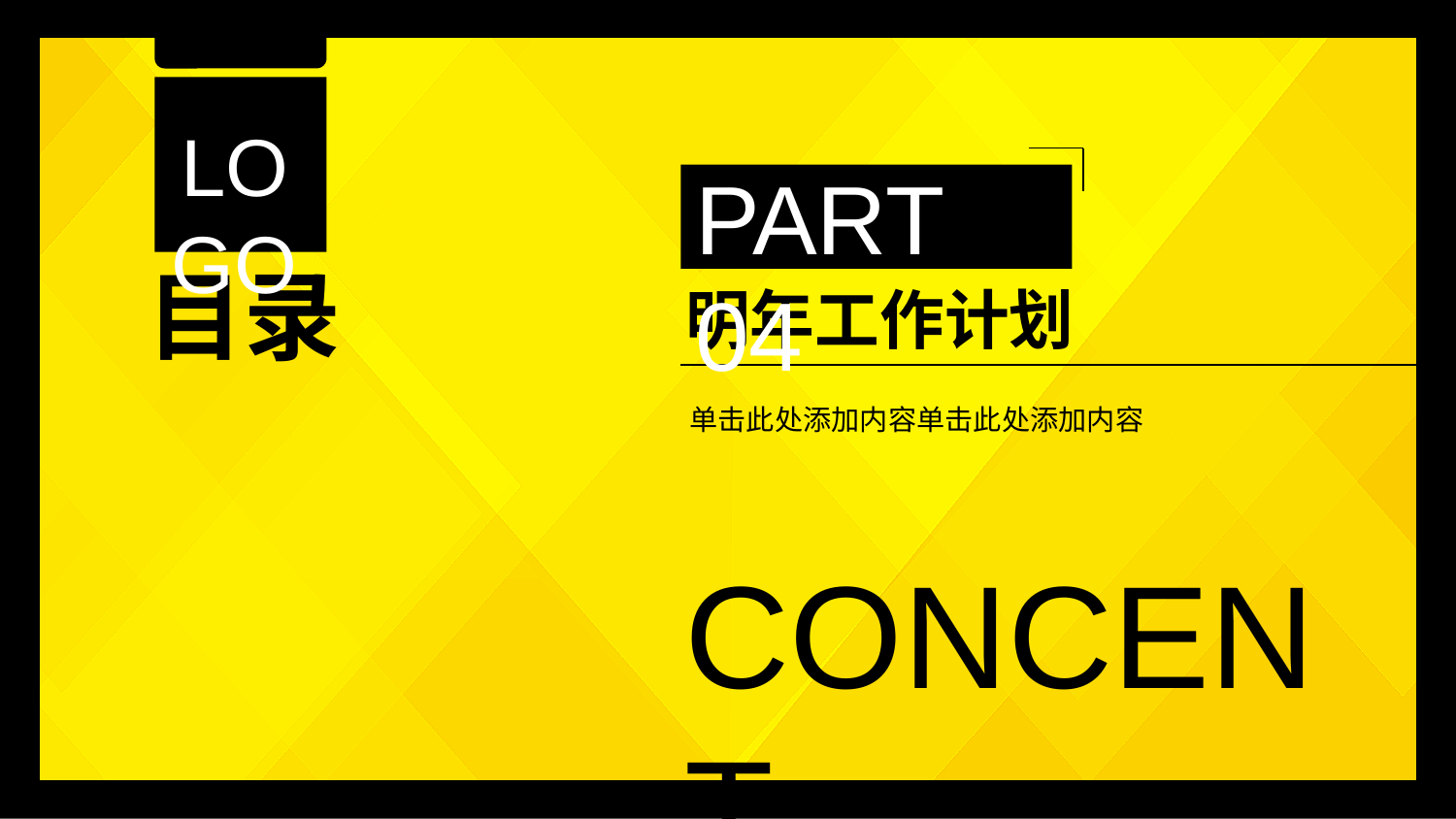

LOGO
PART 04

目录
明年工作计划
单击此处添加内容单击此处添加内容
CONCENT